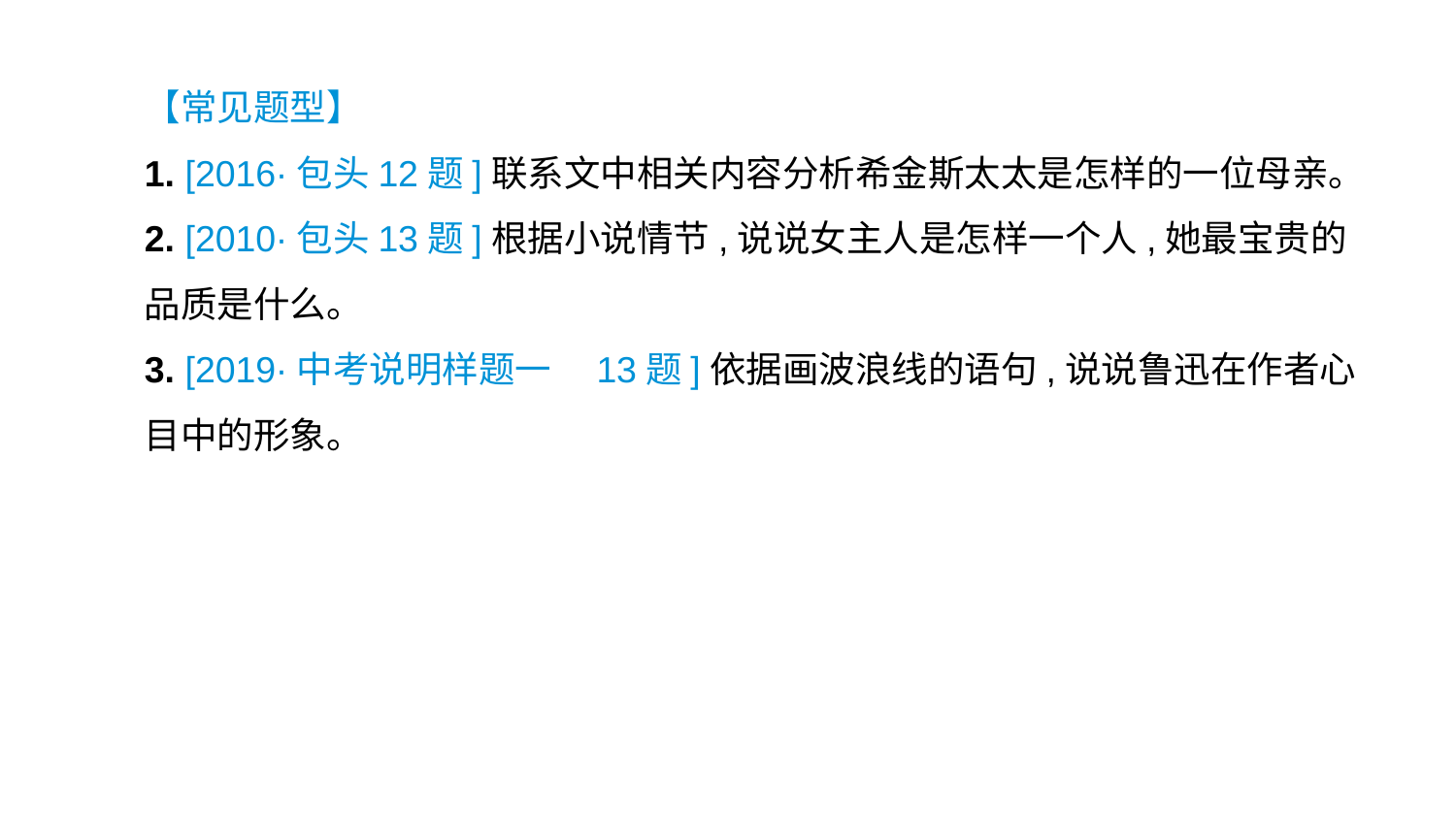

【常见题型】
1. [2016·包头12题]联系文中相关内容分析希金斯太太是怎样的一位母亲。
2. [2010·包头13题]根据小说情节,说说女主人是怎样一个人,她最宝贵的品质是什么。
3. [2019·中考说明样题一　13题]依据画波浪线的语句,说说鲁迅在作者心目中的形象。